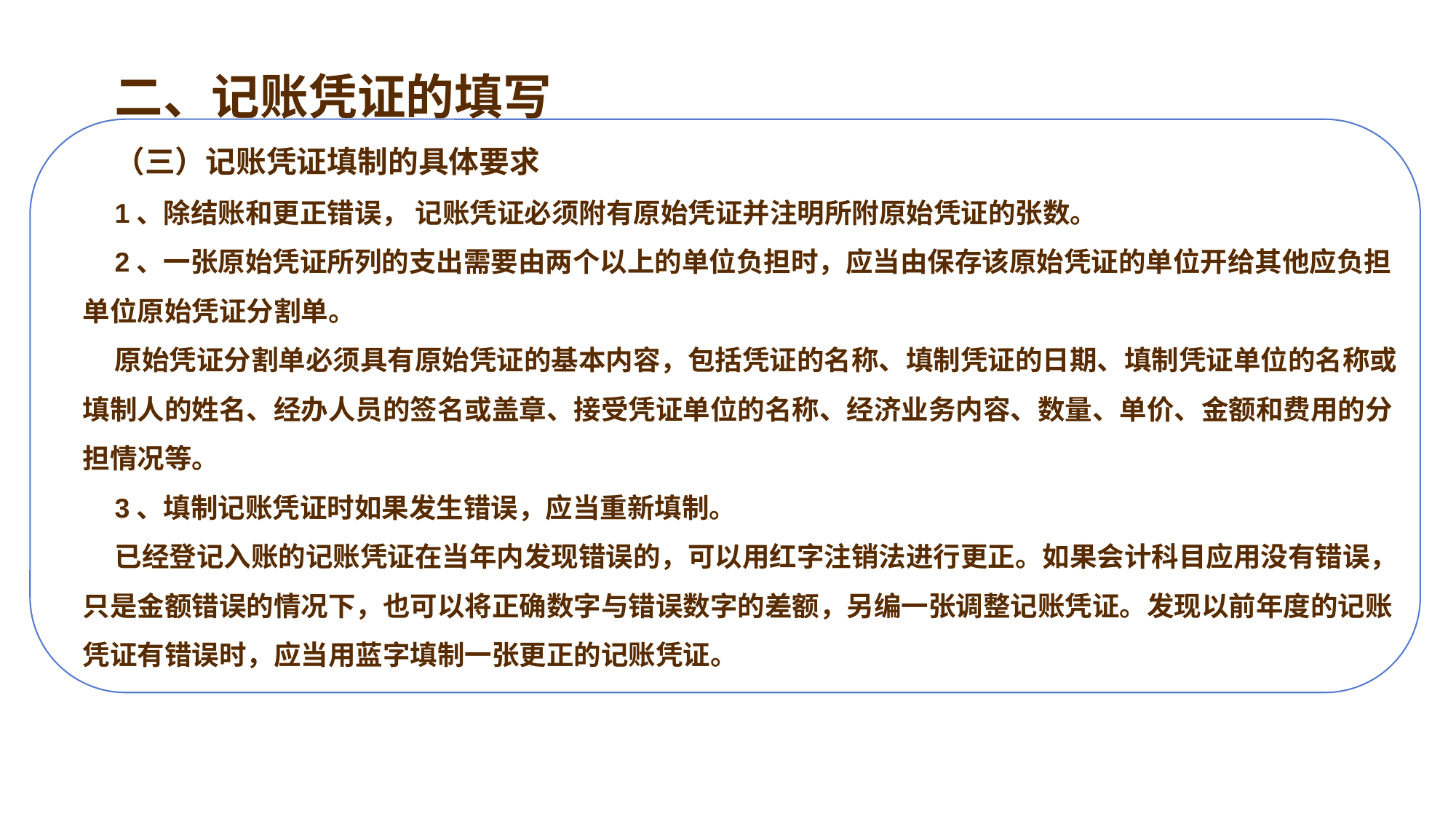

二、记账凭证的填写
（三）记账凭证填制的具体要求
1、除结账和更正错误， 记账凭证必须附有原始凭证并注明所附原始凭证的张数。
2、一张原始凭证所列的支出需要由两个以上的单位负担时，应当由保存该原始凭证的单位开给其他应负担单位原始凭证分割单。
原始凭证分割单必须具有原始凭证的基本内容，包括凭证的名称、填制凭证的日期、填制凭证单位的名称或填制人的姓名、经办人员的签名或盖章、接受凭证单位的名称、经济业务内容、数量、单价、金额和费用的分担情况等。
3、填制记账凭证时如果发生错误，应当重新填制。
已经登记入账的记账凭证在当年内发现错误的，可以用红字注销法进行更正。如果会计科目应用没有错误，只是金额错误的情况下，也可以将正确数字与错误数字的差额，另编一张调整记账凭证。发现以前年度的记账凭证有错误时，应当用蓝字填制一张更正的记账凭证。